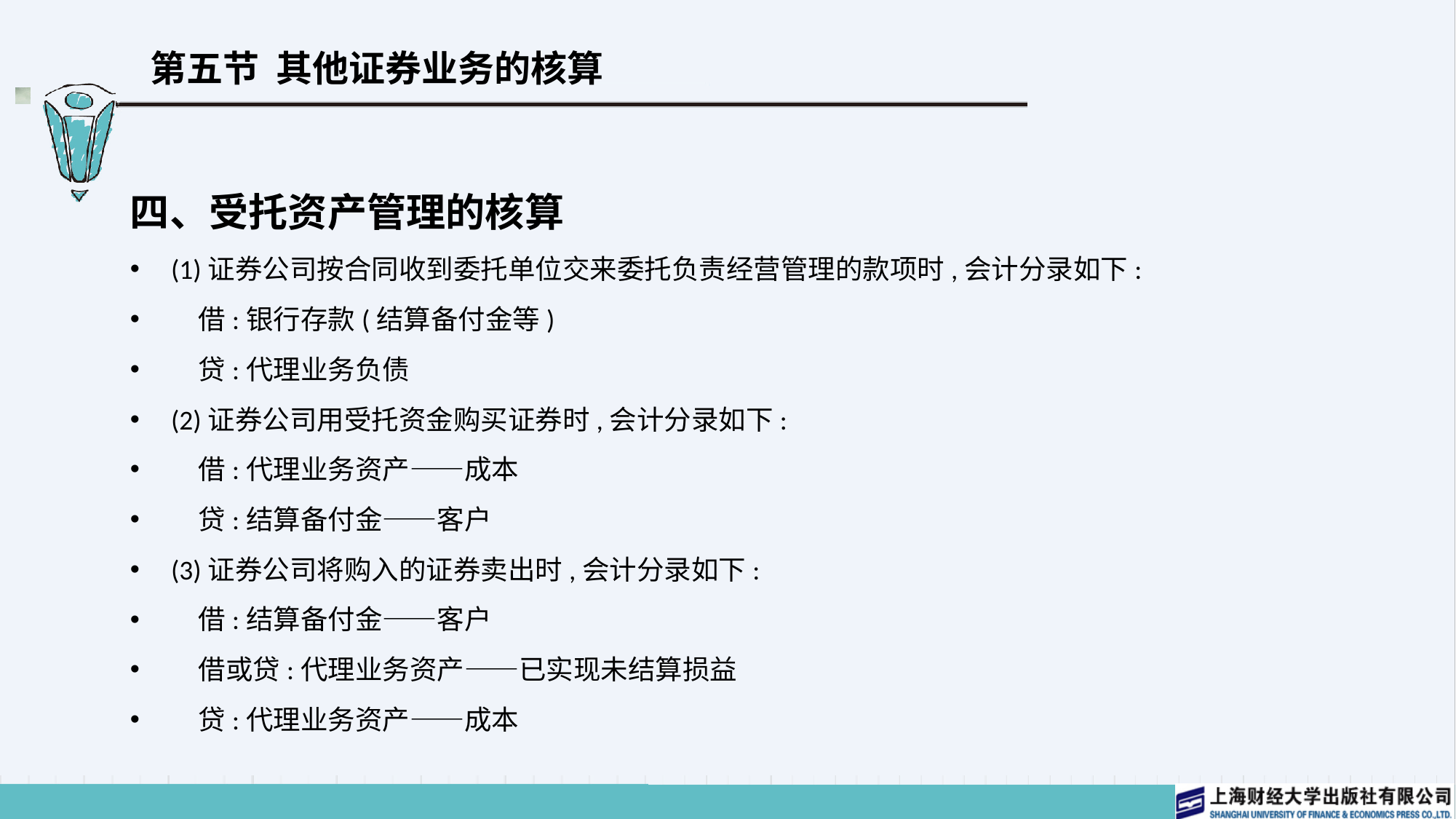

# 第五节  其他证券业务的核算
四、受托资产管理的核算
(1)证券公司按合同收到委托单位交来委托负责经营管理的款项时,会计分录如下:
　借:银行存款(结算备付金等)
　贷:代理业务负债
(2)证券公司用受托资金购买证券时,会计分录如下:
　借:代理业务资产——成本
　贷:结算备付金——客户
(3)证券公司将购入的证券卖出时,会计分录如下:
　借:结算备付金——客户
　借或贷:代理业务资产——已实现未结算损益
　贷:代理业务资产——成本